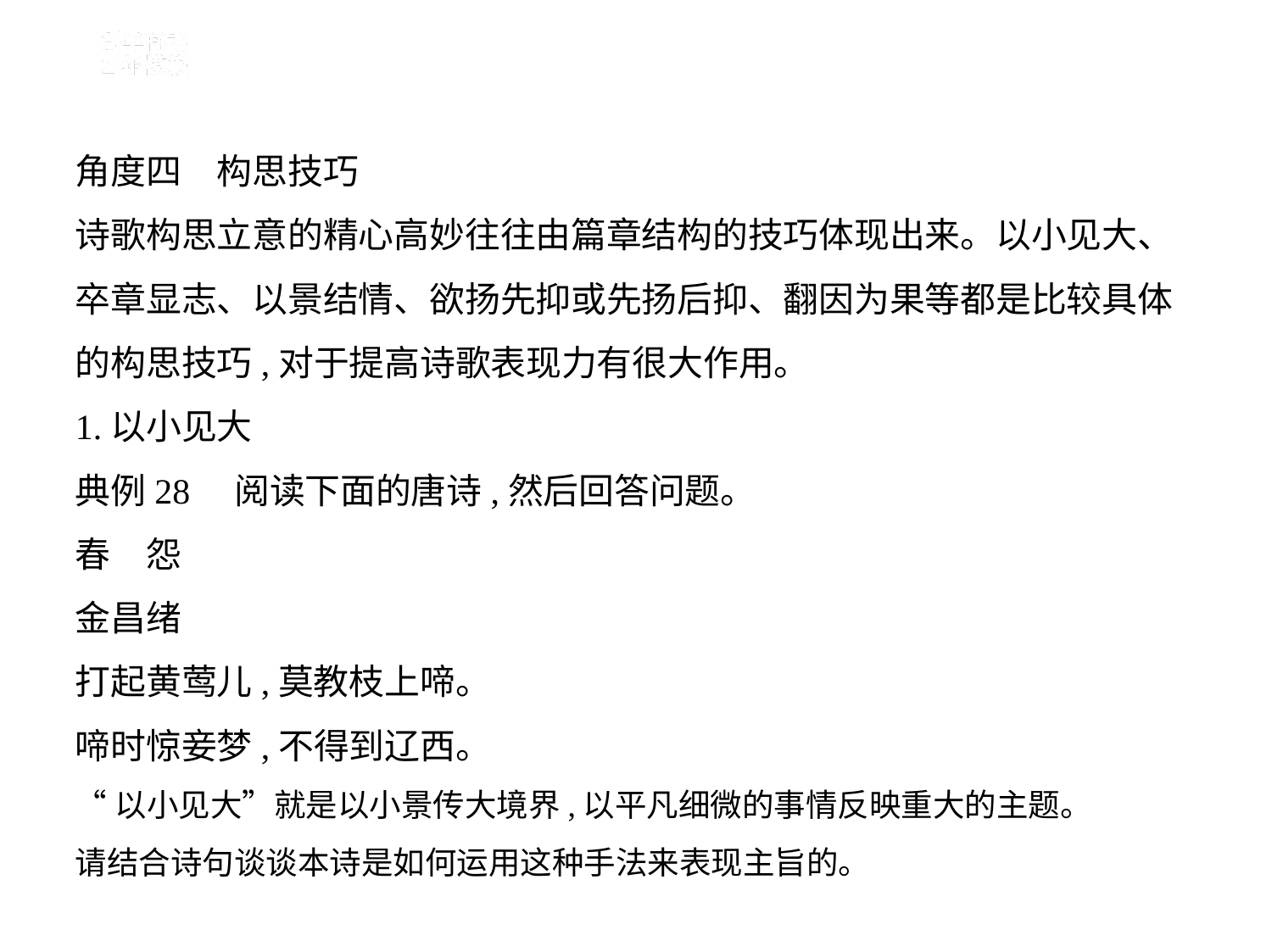

角度四　构思技巧
诗歌构思立意的精心高妙往往由篇章结构的技巧体现出来。以小见大、
卒章显志、以景结情、欲扬先抑或先扬后抑、翻因为果等都是比较具体
的构思技巧,对于提高诗歌表现力有很大作用。
1.以小见大
典例28　阅读下面的唐诗,然后回答问题。
春　怨
金昌绪
打起黄莺儿,莫教枝上啼。
啼时惊妾梦,不得到辽西。
“以小见大”就是以小景传大境界,以平凡细微的事情反映重大的主题。
请结合诗句谈谈本诗是如何运用这种手法来表现主旨的。